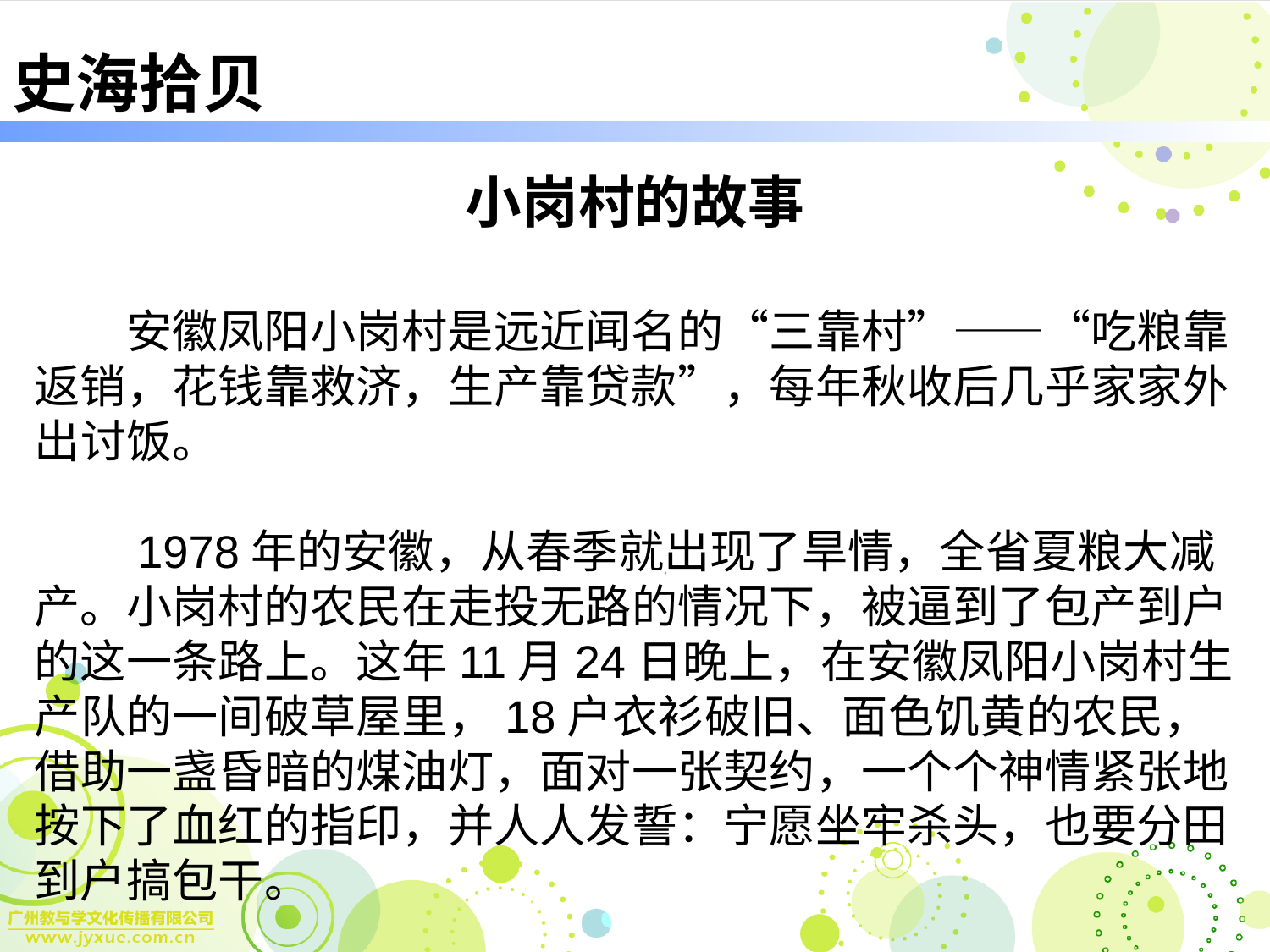

# 史海拾贝

小岗村的故事

　　安徽凤阳小岗村是远近闻名的“三靠村”——“吃粮靠返销，花钱靠救济，生产靠贷款”，每年秋收后几乎家家外出讨饭。

　　1978年的安徽，从春季就出现了旱情，全省夏粮大减产。小岗村的农民在走投无路的情况下，被逼到了包产到户的这一条路上。这年11月24日晚上，在安徽凤阳小岗村生产队的一间破草屋里，18户衣衫破旧、面色饥黄的农民，借助一盏昏暗的煤油灯，面对一张契约，一个个神情紧张地按下了血红的指印，并人人发誓：宁愿坐牢杀头，也要分田到户搞包干。